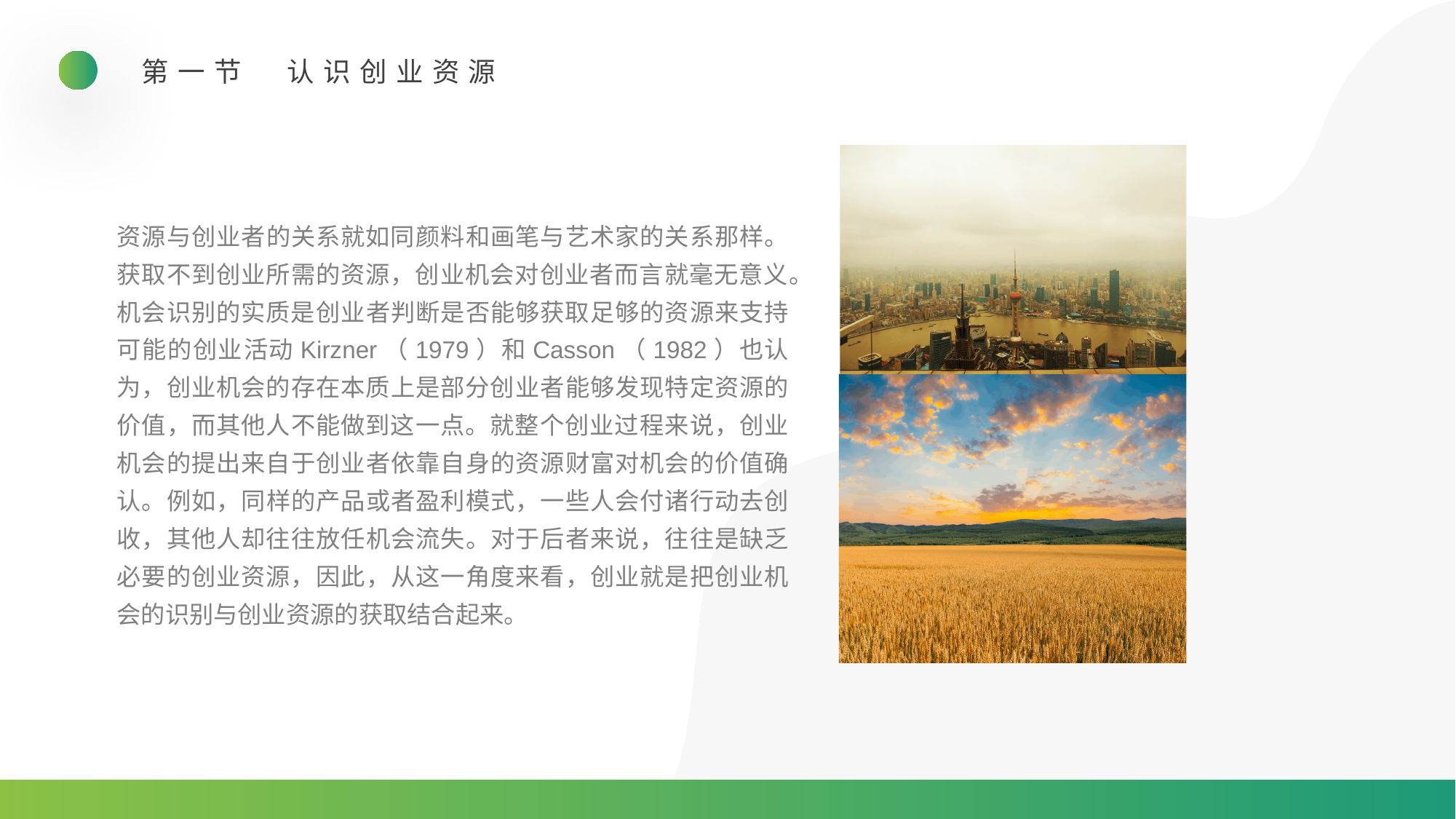

第一节　认识创业资源

资源与创业者的关系就如同颜料和画笔与艺术家的关系那样。获取不到创业所需的资源，创业机会对创业者而言就毫无意义。机会识别的实质是创业者判断是否能够获取足够的资源来支持可能的创业活动Kirzner（1979）和Casson（1982）也认为，创业机会的存在本质上是部分创业者能够发现特定资源的价值，而其他人不能做到这一点。就整个创业过程来说，创业机会的提出来自于创业者依靠自身的资源财富对机会的价值确认。例如，同样的产品或者盈利模式，一些人会付诸行动去创收，其他人却往往放任机会流失。对于后者来说，往往是缺乏必要的创业资源，因此，从这一角度来看，创业就是把创业机会的识别与创业资源的获取结合起来。